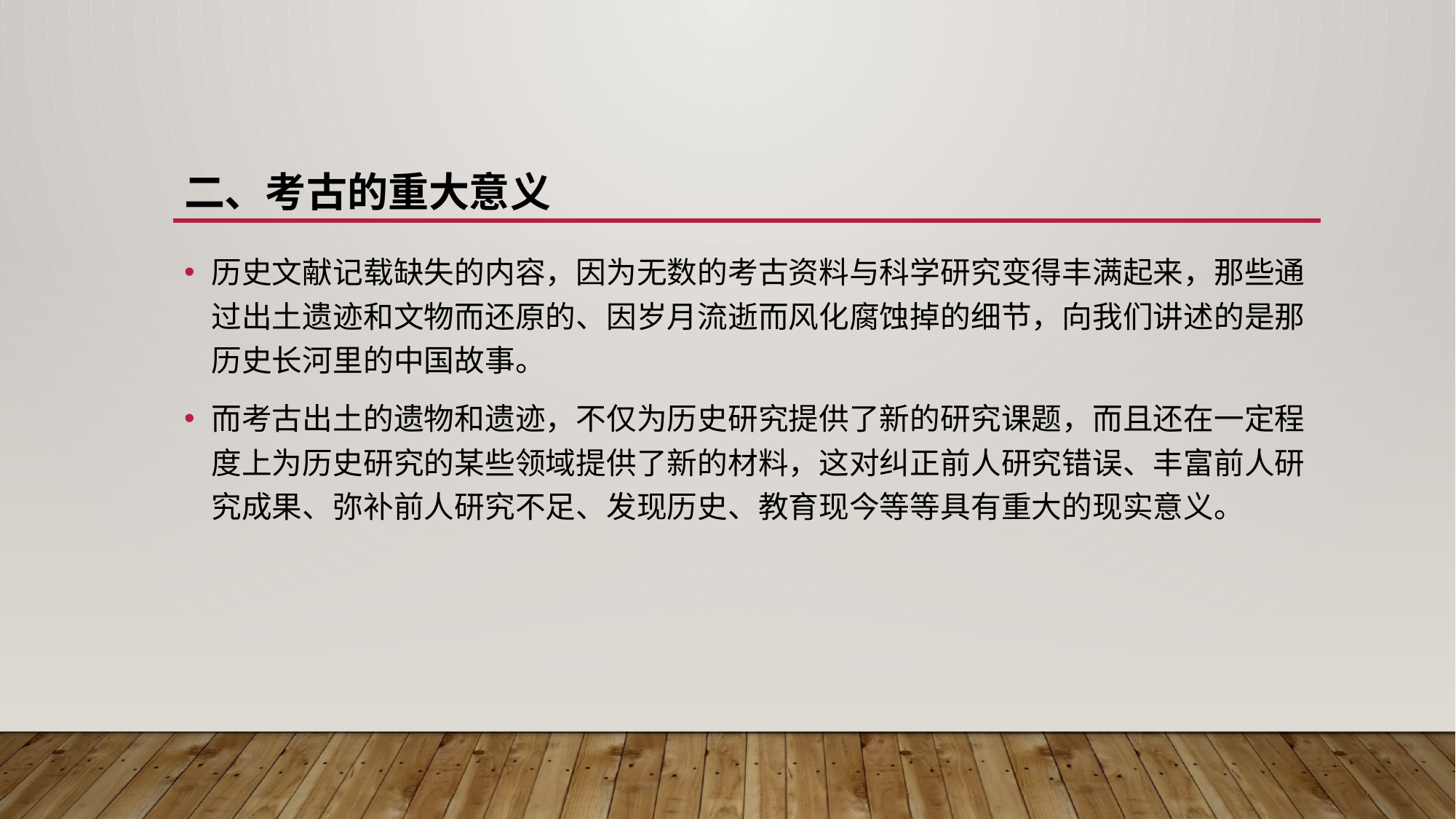

# 二、考古的重大意义
历史文献记载缺失的内容，因为无数的考古资料与科学研究变得丰满起来，那些通过出土遗迹和文物而还原的、因岁月流逝而风化腐蚀掉的细节，向我们讲述的是那历史长河里的中国故事。
而考古出土的遗物和遗迹，不仅为历史研究提供了新的研究课题，而且还在一定程度上为历史研究的某些领域提供了新的材料，这对纠正前人研究错误、丰富前人研究成果、弥补前人研究不足、发现历史、教育现今等等具有重大的现实意义。